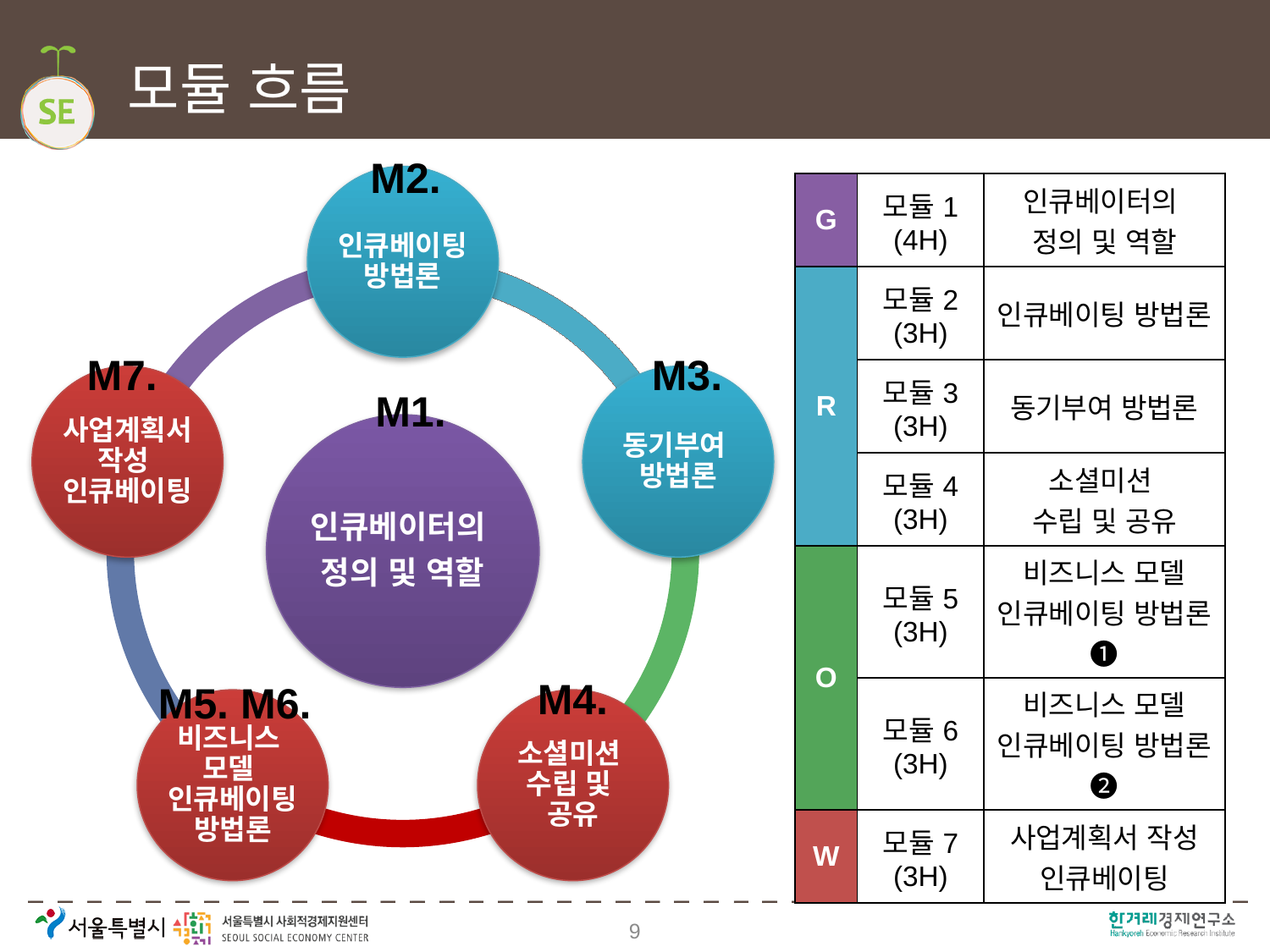

# 모듈 흐름
M2.
인큐베이터의
정의 및 역할
인큐베이팅 방법론
동기부여
방법론
소셜미션
수립 및
공유
비즈니스
모델
인큐베이팅 방법론
사업계획서 작성
인큐베이팅
| G | 모듈1 (4H) | 인큐베이터의 정의 및 역할 |
| --- | --- | --- |
| R | 모듈2 (3H) | 인큐베이팅 방법론 |
|  | 모듈3 (3H) | 동기부여 방법론 |
|  | 모듈4 (3H) | 소셜미션 수립 및 공유 |
| O | 모듈5 (3H) | 비즈니스 모델 인큐베이팅 방법론 ➊ |
|  | 모듈6 (3H) | 비즈니스 모델 인큐베이팅 방법론 ➋ |
| W | 모듈7 (3H) | 사업계획서 작성 인큐베이팅 |
M7.
M3.
M1.
M4.
M5. M6.
9